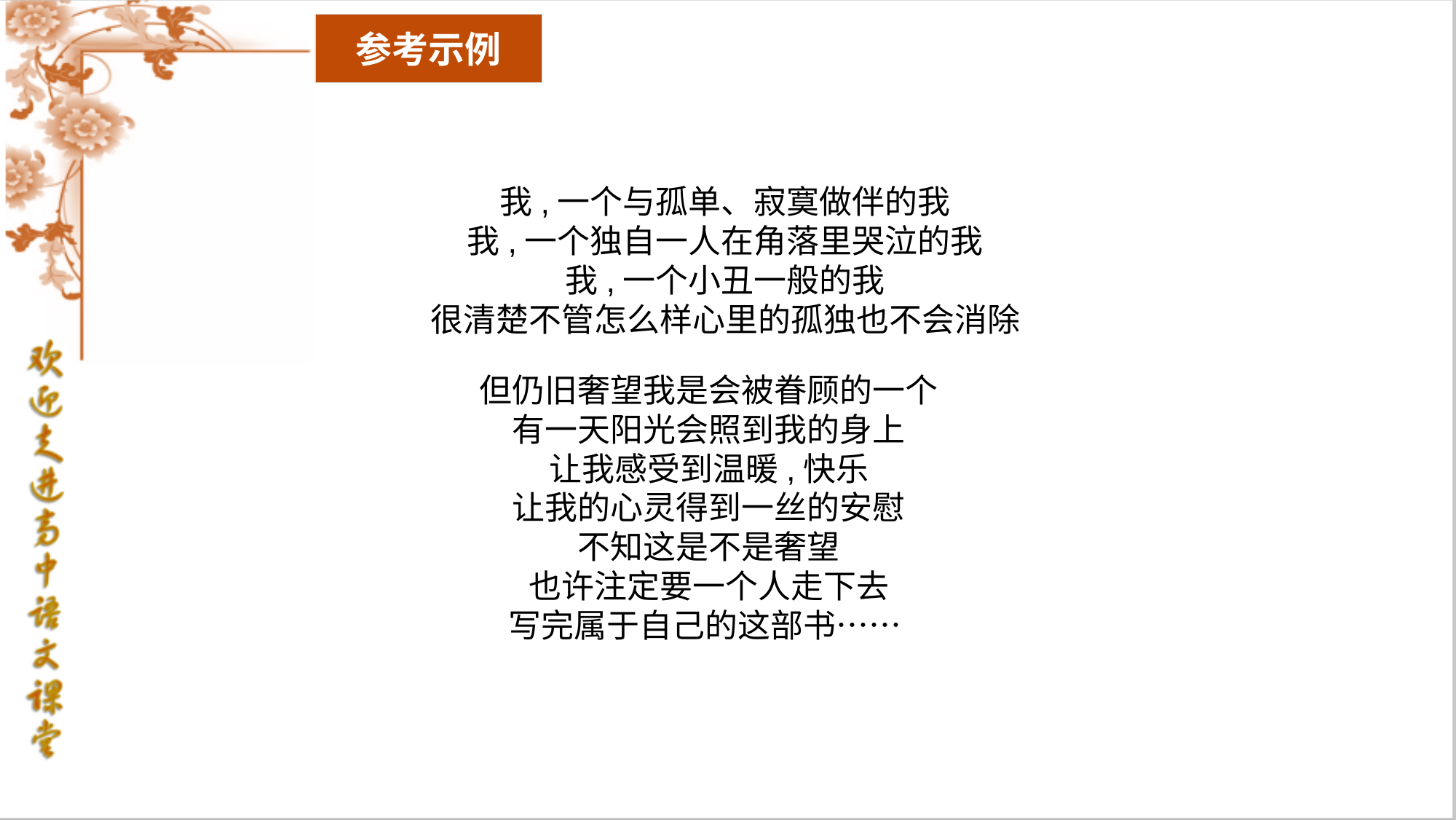

参考示例

我,一个与孤单、寂寞做伴的我
我,一个独自一人在角落里哭泣的我
我,一个小丑一般的我
很清楚不管怎么样心里的孤独也不会消除
但仍旧奢望我是会被眷顾的一个
有一天阳光会照到我的身上
让我感受到温暖,快乐
让我的心灵得到一丝的安慰
不知这是不是奢望
也许注定要一个人走下去
写完属于自己的这部书……